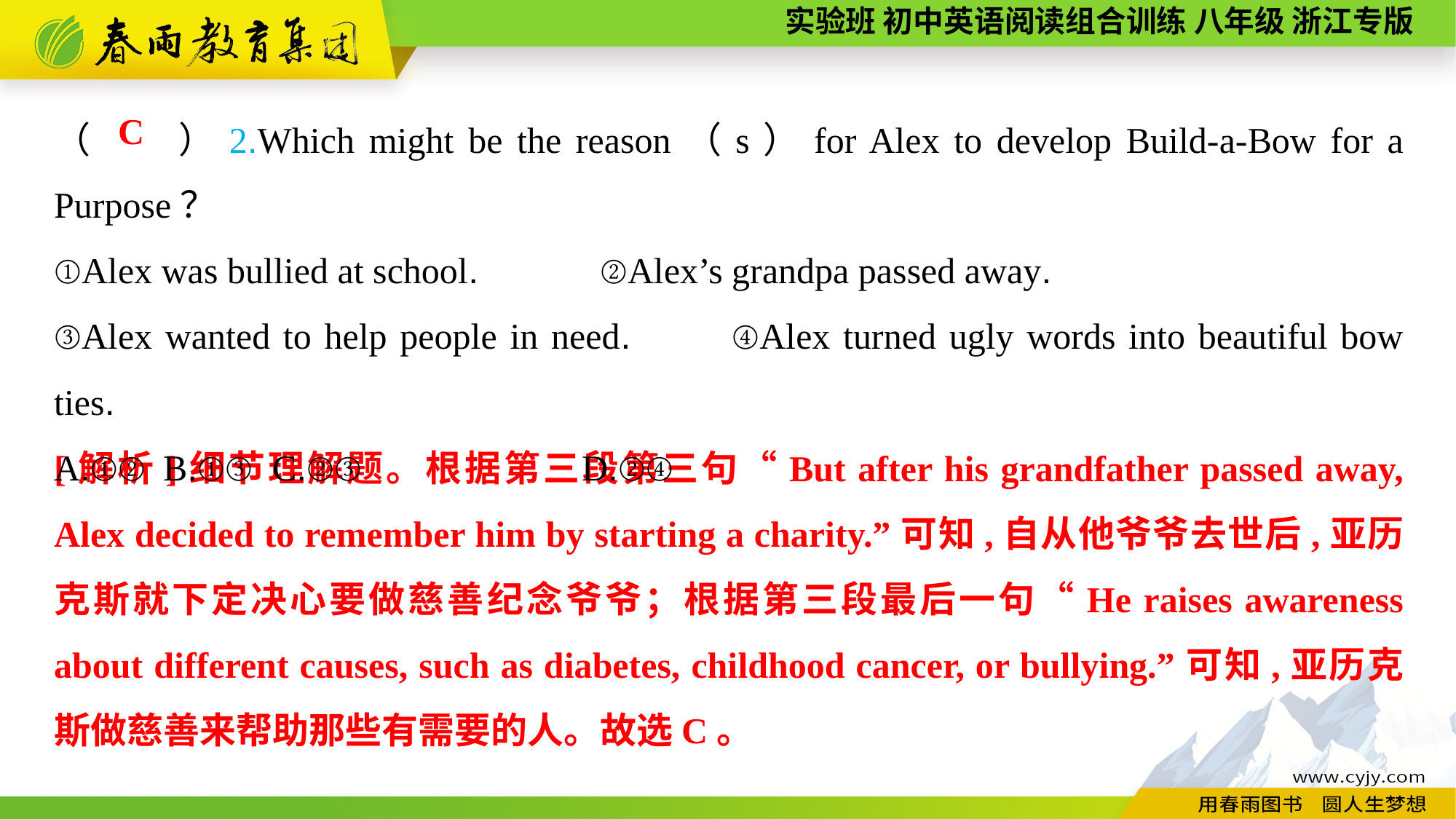

（　　）2.Which might be the reason（s）for Alex to develop Build-a-Bow for a Purpose？
①Alex was bullied at school.		②Alex’s grandpa passed away.
③Alex wanted to help people in need.	④Alex turned ugly words into beautiful bow ties.
A.①②	B.①③	C.②③		          D.②④
C
[解析]细节理解题。根据第三段第三句“But after his grandfather passed away, Alex decided to remember him by starting a charity.”可知,自从他爷爷去世后,亚历克斯就下定决心要做慈善纪念爷爷；根据第三段最后一句“He raises awareness about different causes, such as diabetes, childhood cancer, or bullying.”可知,亚历克斯做慈善来帮助那些有需要的人。故选C。